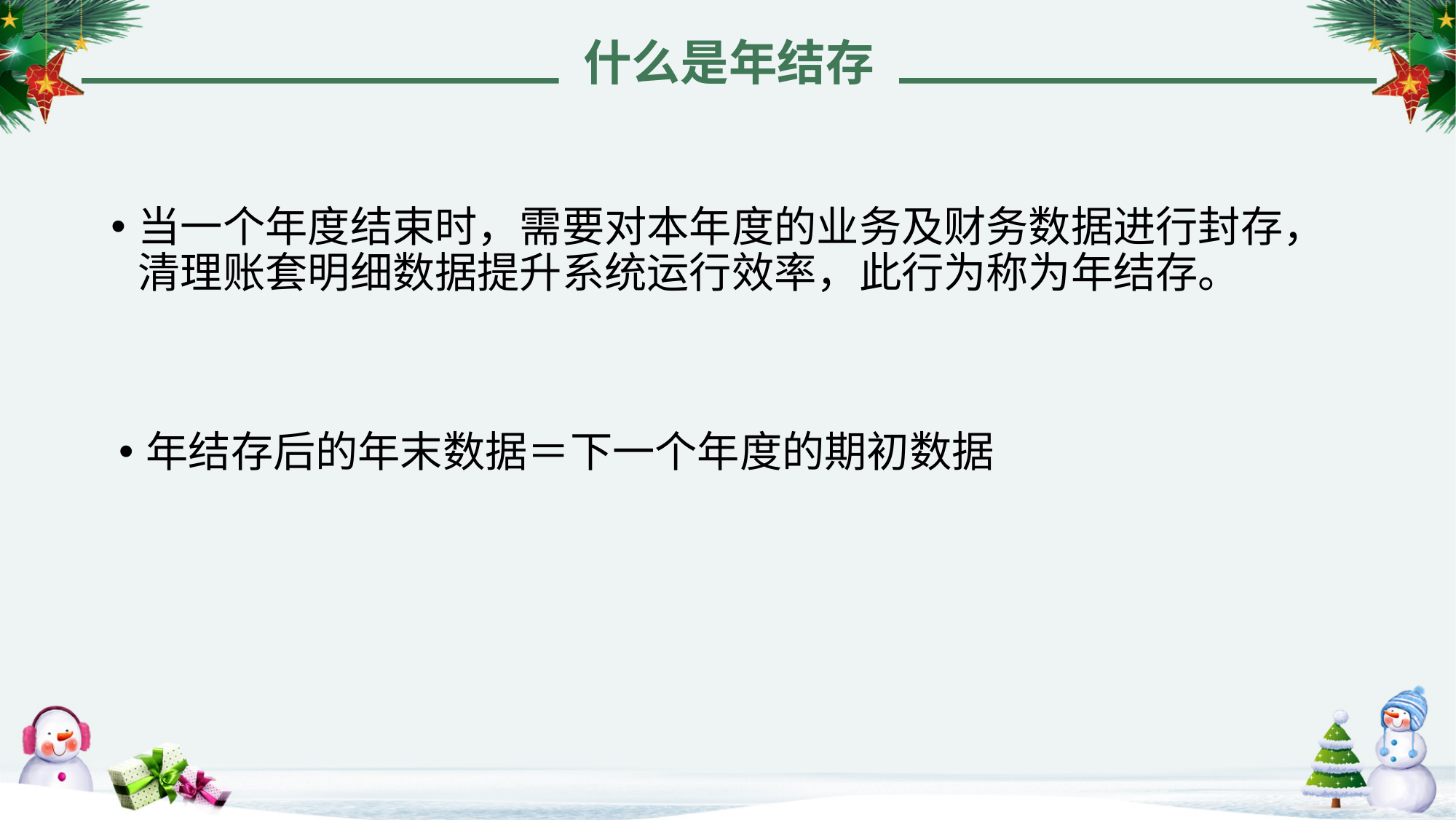

什么是年结存

当一个年度结束时，需要对本年度的业务及财务数据进行封存，清理账套明细数据提升系统运行效率，此行为称为年结存。

年结存后的年末数据＝下一个年度的期初数据